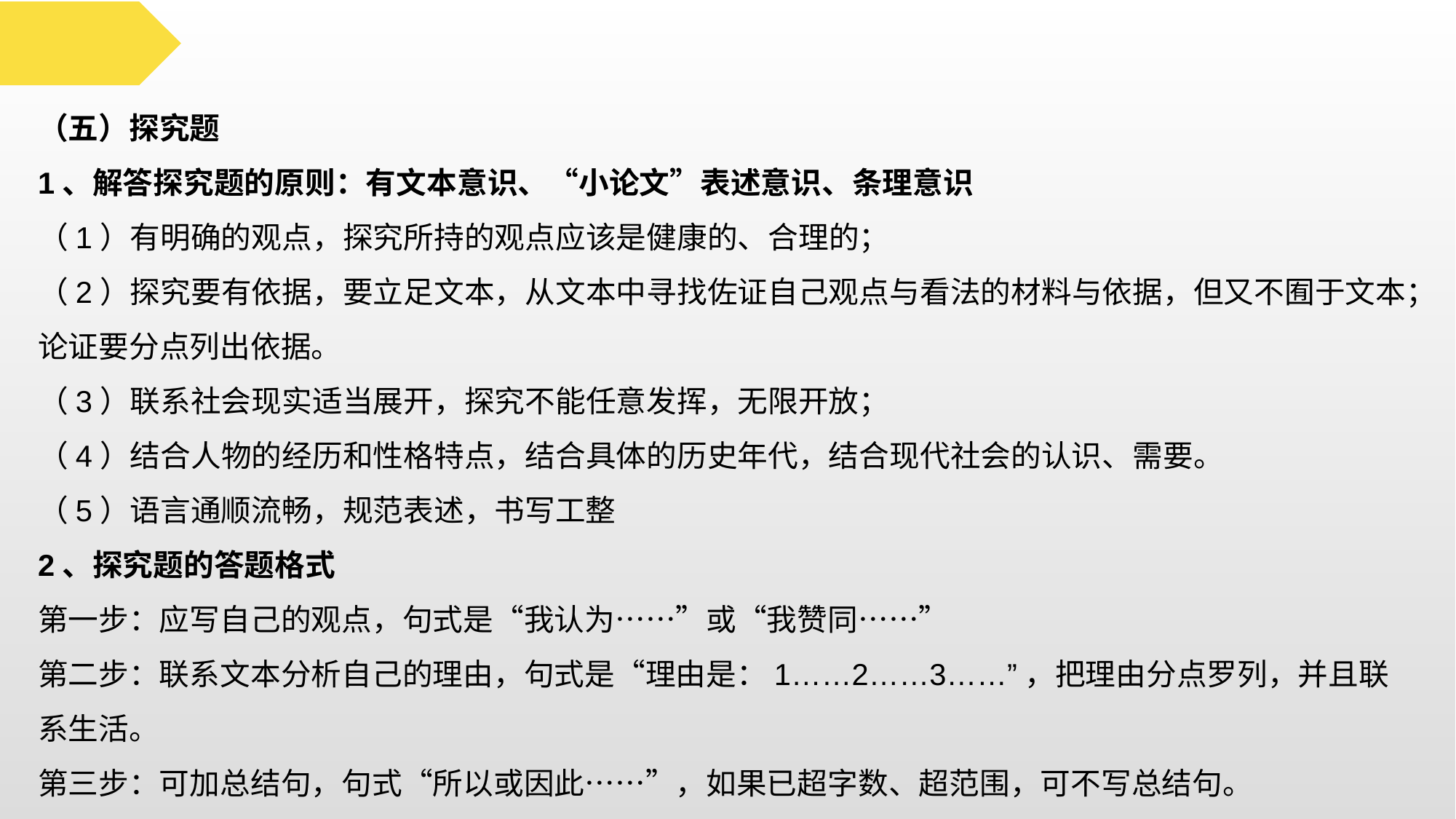

（五）探究题
1、解答探究题的原则：有文本意识、“小论文”表述意识、条理意识
（1）有明确的观点，探究所持的观点应该是健康的、合理的；
（2）探究要有依据，要立足文本，从文本中寻找佐证自己观点与看法的材料与依据，但又不囿于文本；论证要分点列出依据。
（3）联系社会现实适当展开，探究不能任意发挥，无限开放；
（4）结合人物的经历和性格特点，结合具体的历史年代，结合现代社会的认识、需要。
（5）语言通顺流畅，规范表述，书写工整
2、探究题的答题格式
第一步：应写自己的观点，句式是“我认为……”或“我赞同……”
第二步：联系文本分析自己的理由，句式是“理由是：1……2……3……”，把理由分点罗列，并且联系生活。
第三步：可加总结句，句式“所以或因此……”，如果已超字数、超范围，可不写总结句。